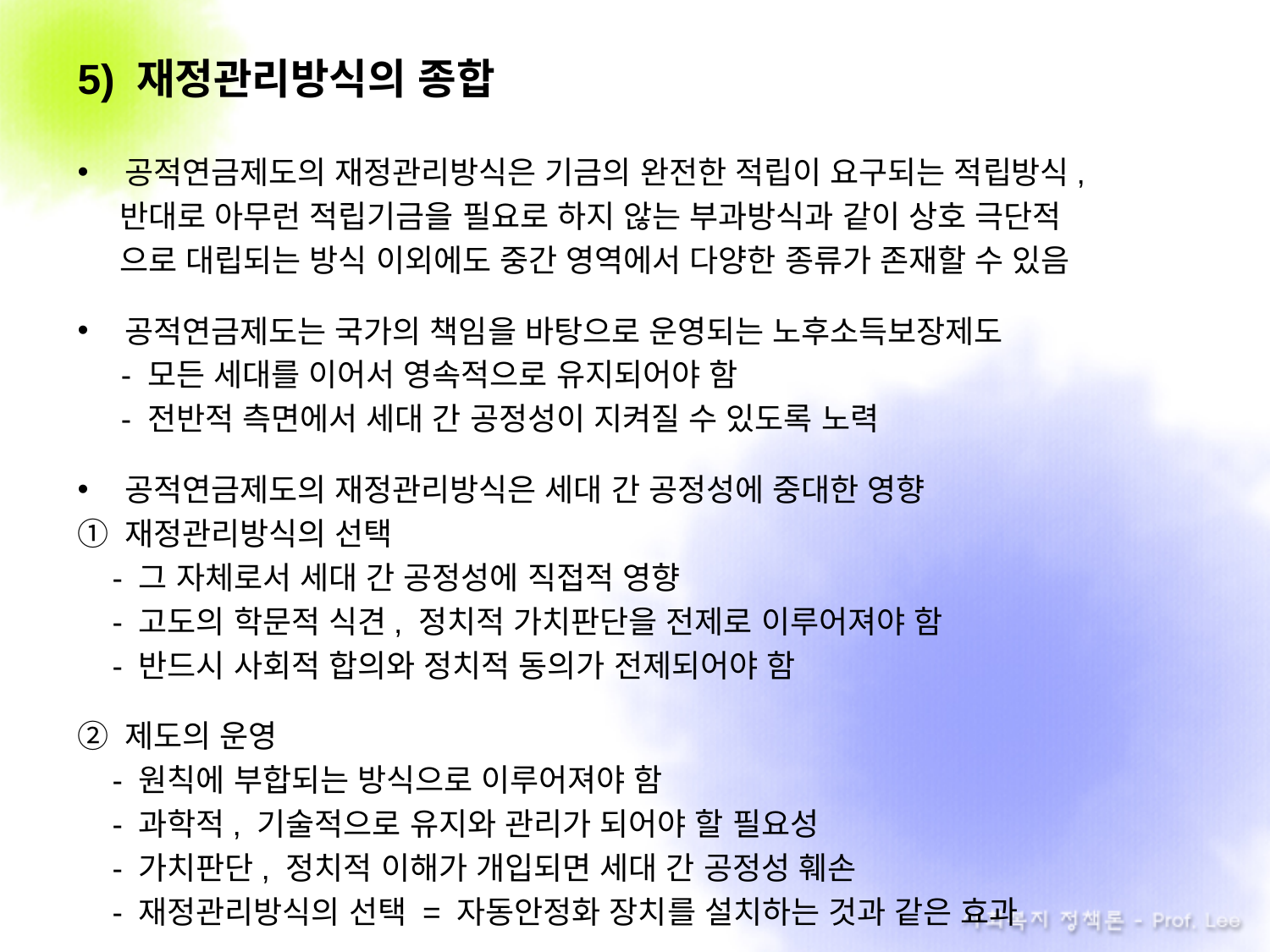

5) 재정관리방식의 종합

공적연금제도의 재정관리방식은 기금의 완전한 적립이 요구되는 적립방식,
    반대로 아무런 적립기금을 필요로 하지 않는 부과방식과 같이 상호 극단적
    으로 대립되는 방식 이외에도 중간 영역에서 다양한 종류가 존재할 수 있음

공적연금제도는 국가의 책임을 바탕으로 운영되는 노후소득보장제도
     - 모든 세대를 이어서 영속적으로 유지되어야 함
     - 전반적 측면에서 세대 간 공정성이 지켜질 수 있도록 노력

공적연금제도의 재정관리방식은 세대 간 공정성에 중대한 영향
재정관리방식의 선택
    - 그 자체로서 세대 간 공정성에 직접적 영향
    - 고도의 학문적 식견, 정치적 가치판단을 전제로 이루어져야 함
    - 반드시 사회적 합의와 정치적 동의가 전제되어야 함

제도의 운영
    - 원칙에 부합되는 방식으로 이루어져야 함
    - 과학적, 기술적으로 유지와 관리가 되어야 할 필요성
    - 가치판단, 정치적 이해가 개입되면 세대 간 공정성 훼손
    - 재정관리방식의 선택 = 자동안정화 장치를 설치하는 것과 같은 효과